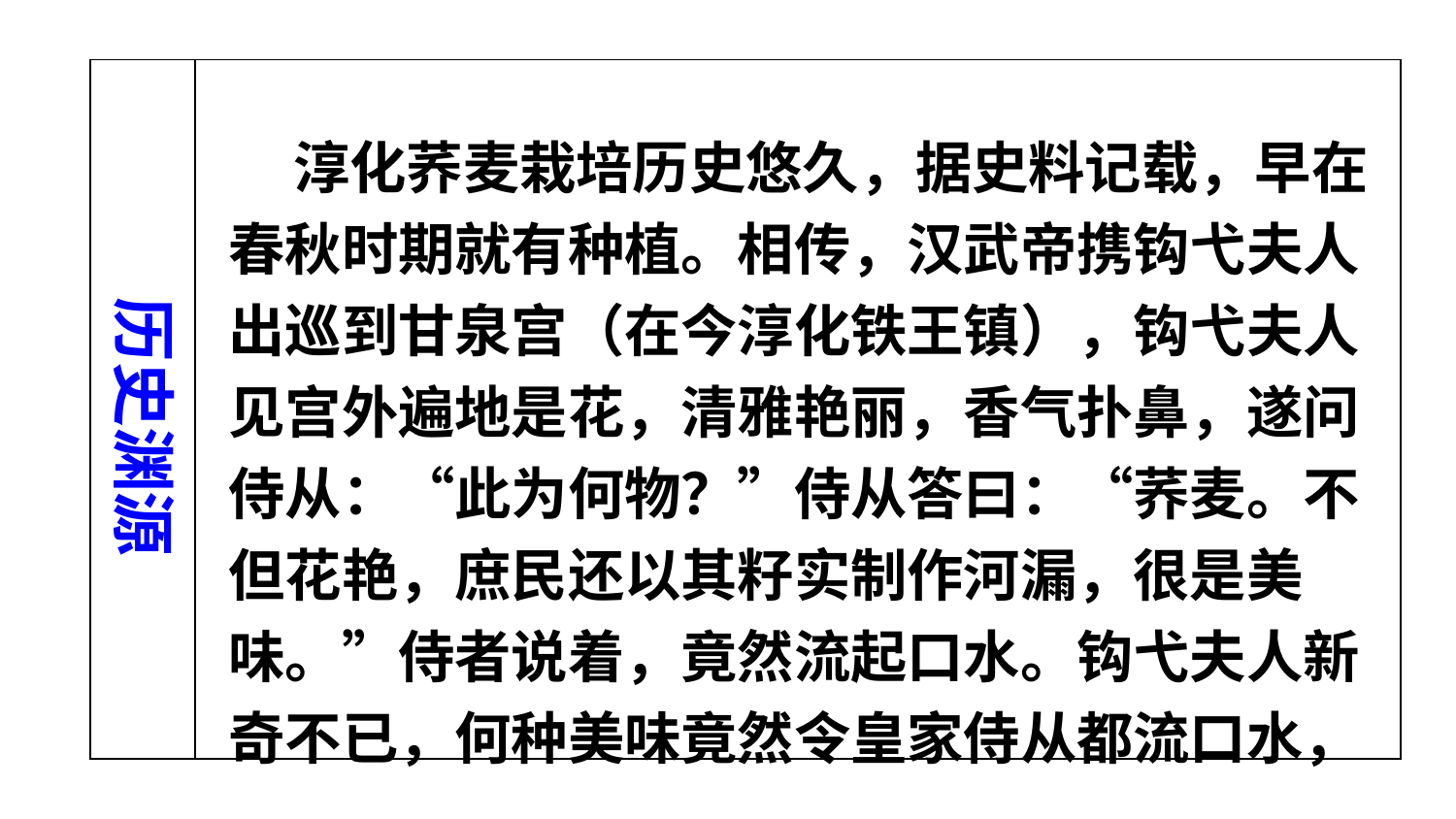

|  |  |
| --- | --- |
    淳化荞麦栽培历史悠久，据史料记载，早在春秋时期就有种植。相传，汉武帝携钩弋夫人出巡到甘泉宫（在今淳化铁王镇），钩弋夫人见宫外遍地是花，清雅艳丽，香气扑鼻，遂问侍从：“此为何物？”侍从答曰：“荞麦。不但花艳，庶民还以其籽实制作河漏，很是美味。”侍者说着，竟然流起口水。钩弋夫人新奇不已，何种美味竟然令皇家侍从都流口水，
历史渊源